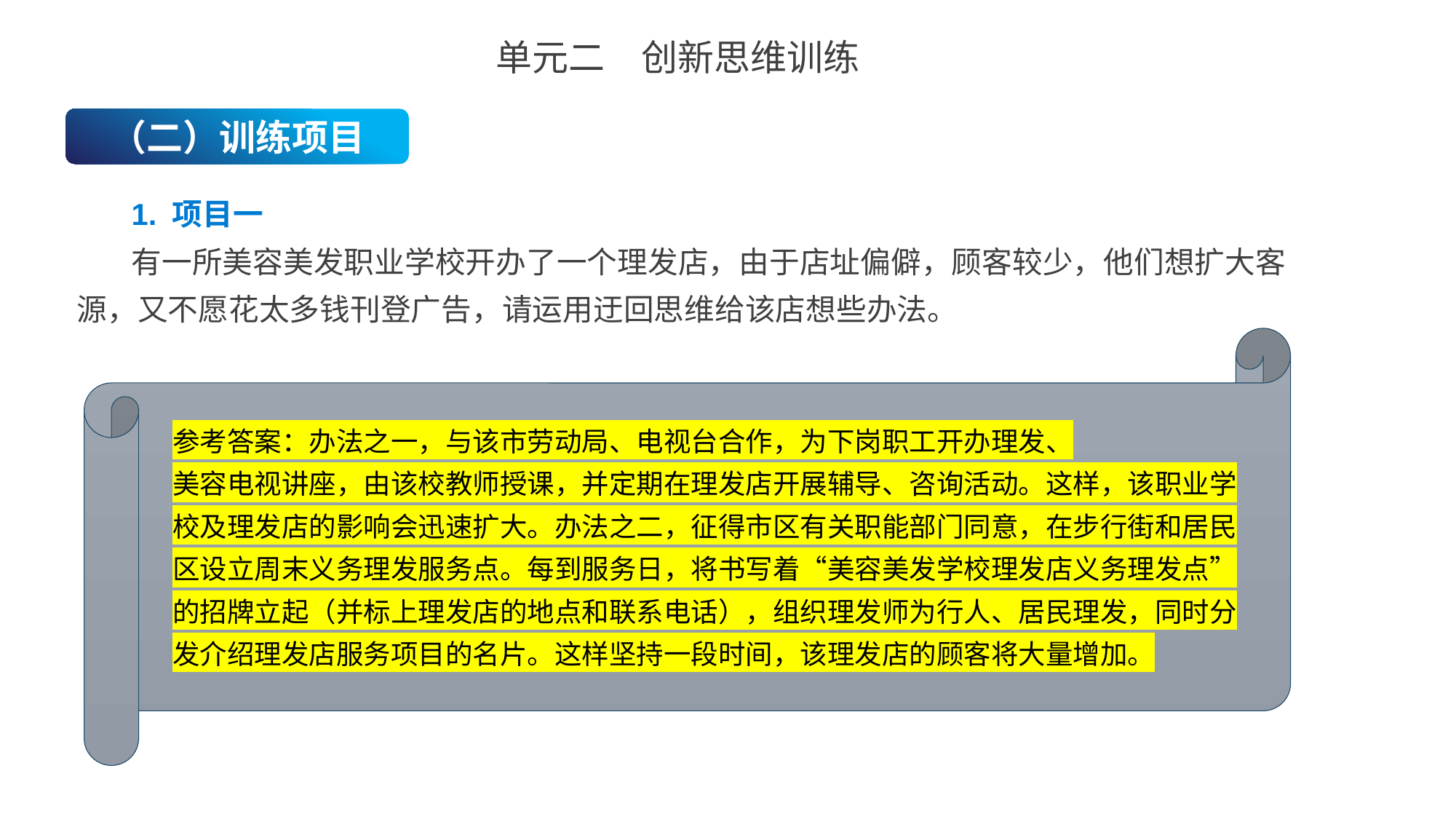

单元二　创新思维训练
（二）训练项目
1. 项目一
有一所美容美发职业学校开办了一个理发店，由于店址偏僻，顾客较少，他们想扩大客源，又不愿花太多钱刊登广告，请运用迂回思维给该店想些办法。

参考答案：办法之一，与该市劳动局、电视台合作，为下岗职工开办理发、
美容电视讲座，由该校教师授课，并定期在理发店开展辅导、咨询活动。这样，该职业学校及理发店的影响会迅速扩大。办法之二，征得市区有关职能部门同意，在步行街和居民区设立周末义务理发服务点。每到服务日，将书写着“美容美发学校理发店义务理发点”的招牌立起（并标上理发店的地点和联系电话），组织理发师为行人、居民理发，同时分发介绍理发店服务项目的名片。这样坚持一段时间，该理发店的顾客将大量增加。